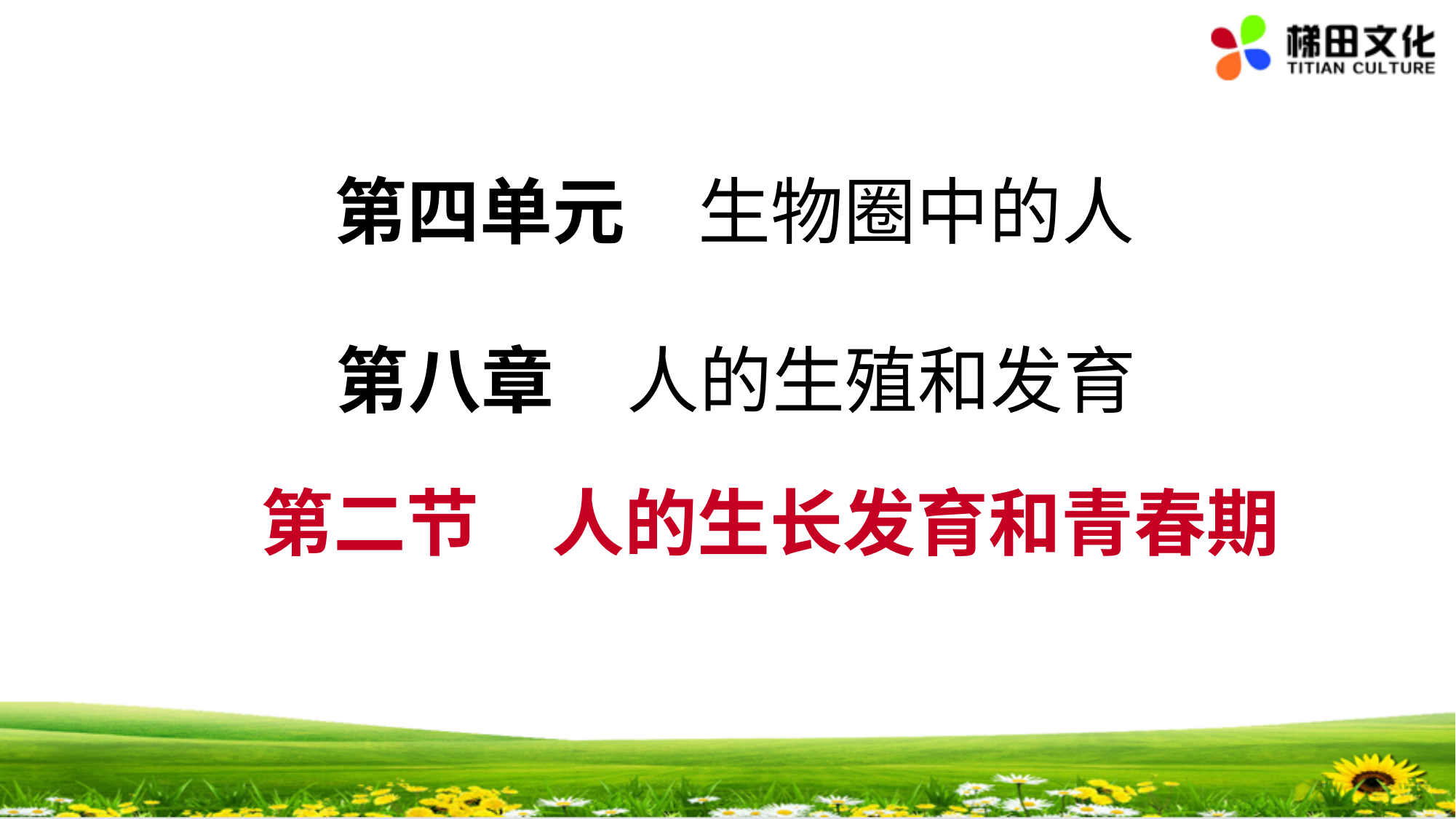

第四单元　生物圈中的人
第八章　人的生殖和发育
第二节　人的生长发育和青春期